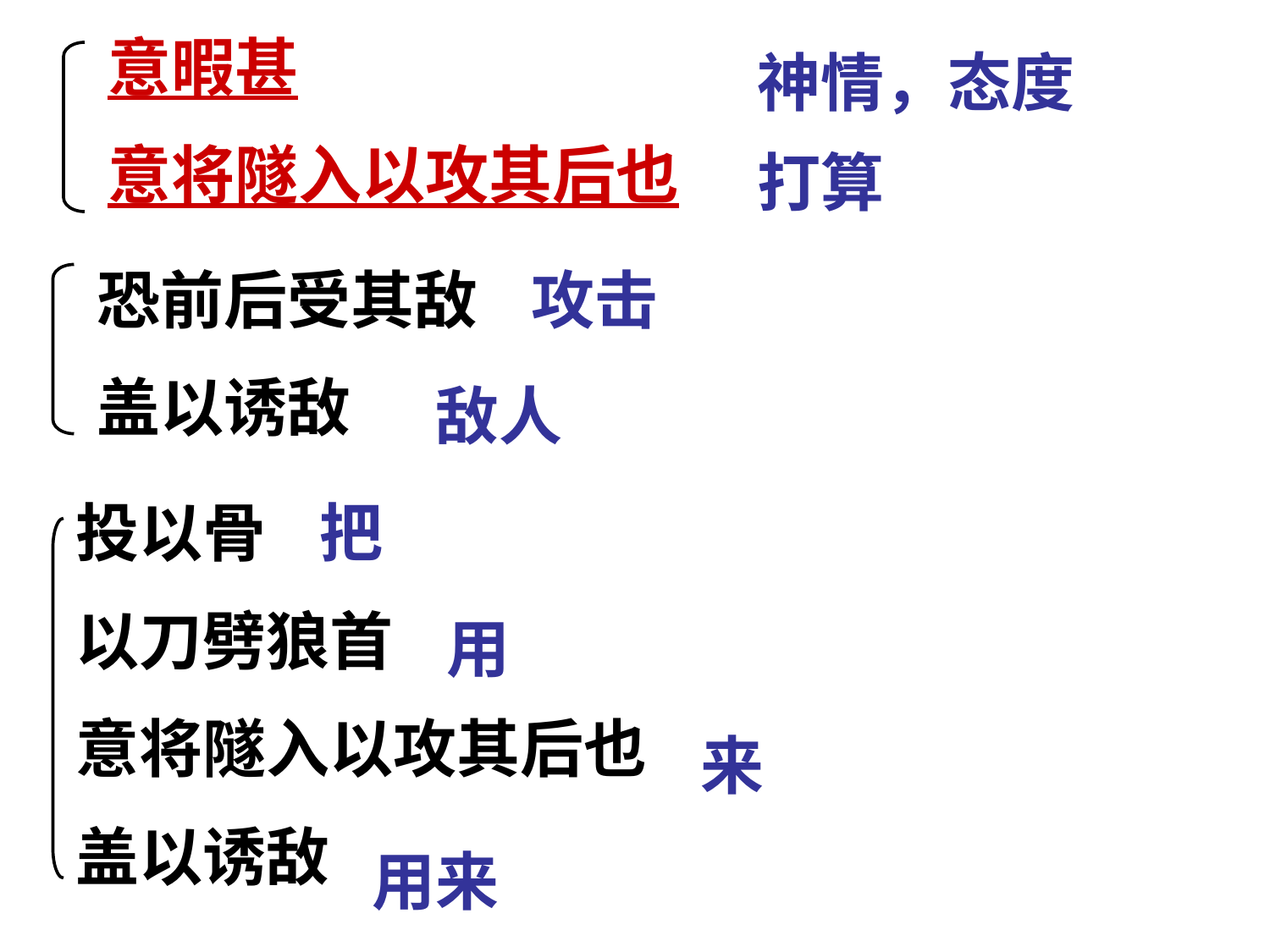

意暇甚
意将隧入以攻其后也
神情，态度

打算
恐前后受其敌
盖以诱敌
攻击

敌人
投以骨
以刀劈狼首
意将隧入以攻其后也
盖以诱敌
把

用
来
用来